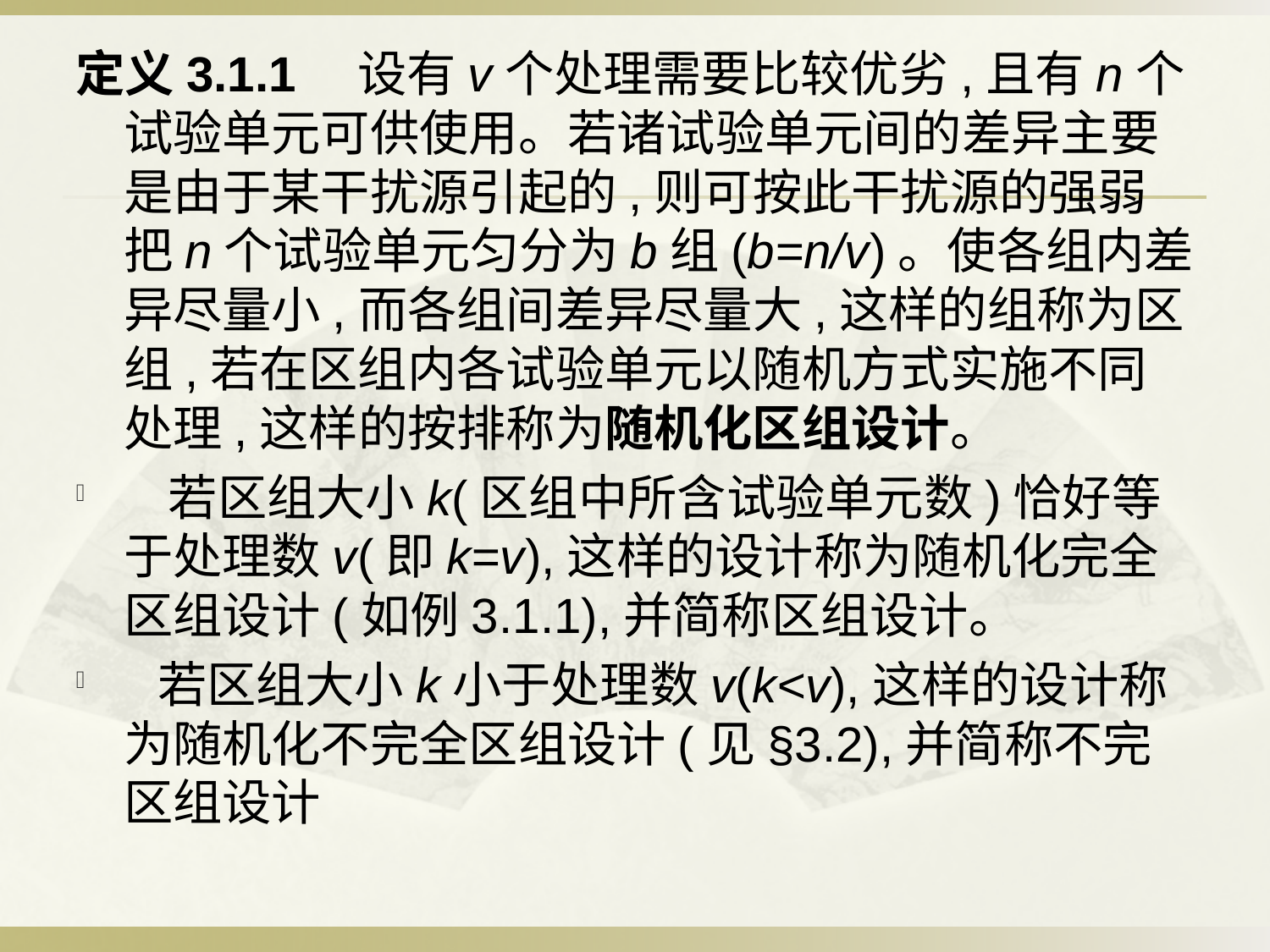

定义3.1.1　设有v个处理需要比较优劣,且有n个试验单元可供使用。若诸试验单元间的差异主要是由于某干扰源引起的,则可按此干扰源的强弱把n个试验单元匀分为b组(b=n/v)。使各组内差异尽量小,而各组间差异尽量大,这样的组称为区组,若在区组内各试验单元以随机方式实施不同处理,这样的按排称为随机化区组设计。
   若区组大小k(区组中所含试验单元数)恰好等于处理数v(即k=v),这样的设计称为随机化完全区组设计(如例3.1.1),并简称区组设计。
  若区组大小k小于处理数v(k<v),这样的设计称为随机化不完全区组设计(见§3.2),并简称不完区组设计